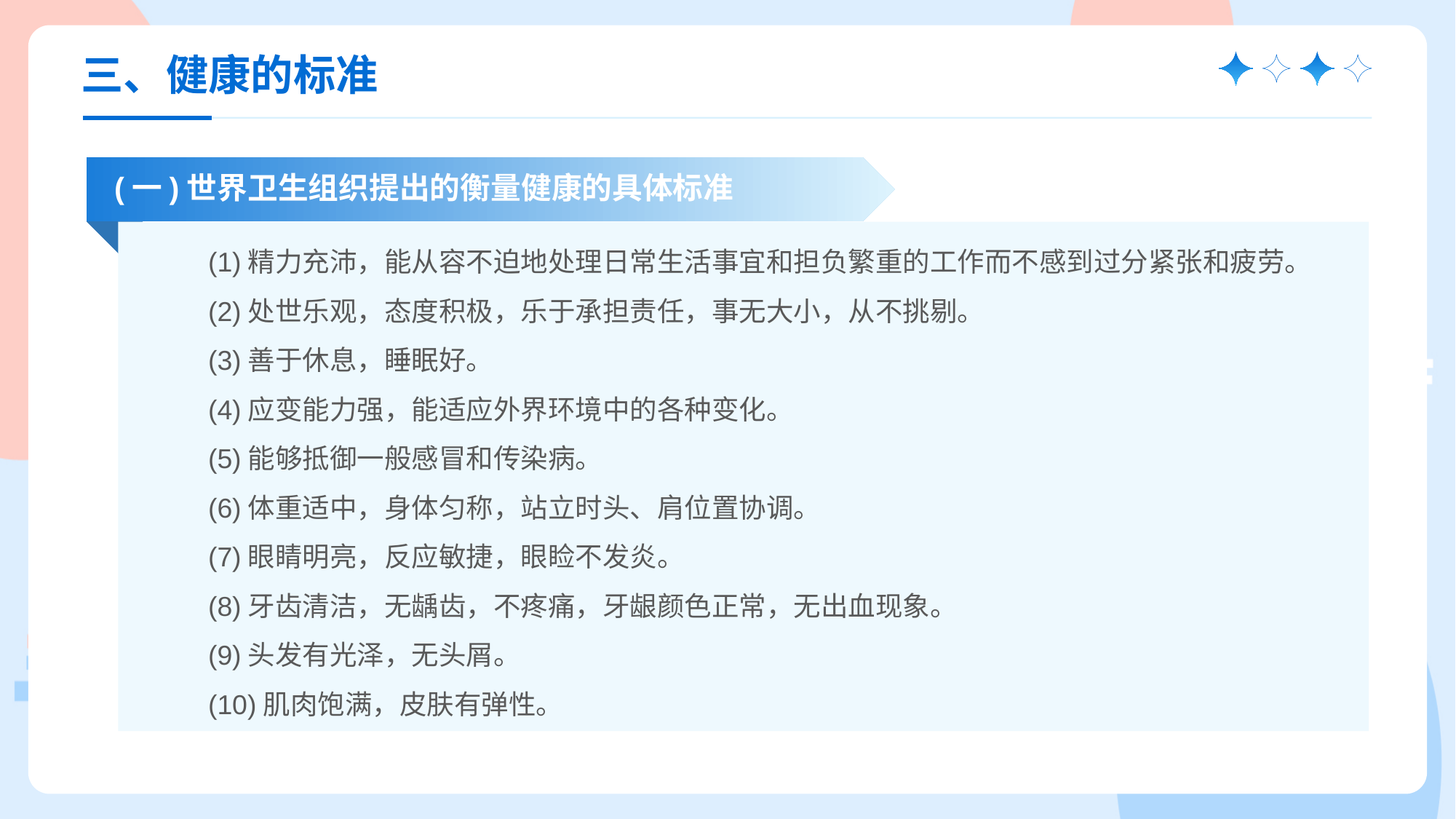

三、健康的标准
(一)世界卫生组织提出的衡量健康的具体标准

(1)精力充沛，能从容不迫地处理日常生活事宜和担负繁重的工作而不感到过分紧张和疲劳。
(2)处世乐观，态度积极，乐于承担责任，事无大小，从不挑剔。
(3)善于休息，睡眠好。
(4)应变能力强，能适应外界环境中的各种变化。
(5)能够抵御一般感冒和传染病。
(6)体重适中，身体匀称，站立时头、肩位置协调。
(7)眼睛明亮，反应敏捷，眼睑不发炎。
(8)牙齿清洁，无龋齿，不疼痛，牙龈颜色正常，无出血现象。
(9)头发有光泽，无头屑。
(10)肌肉饱满，皮肤有弹性。